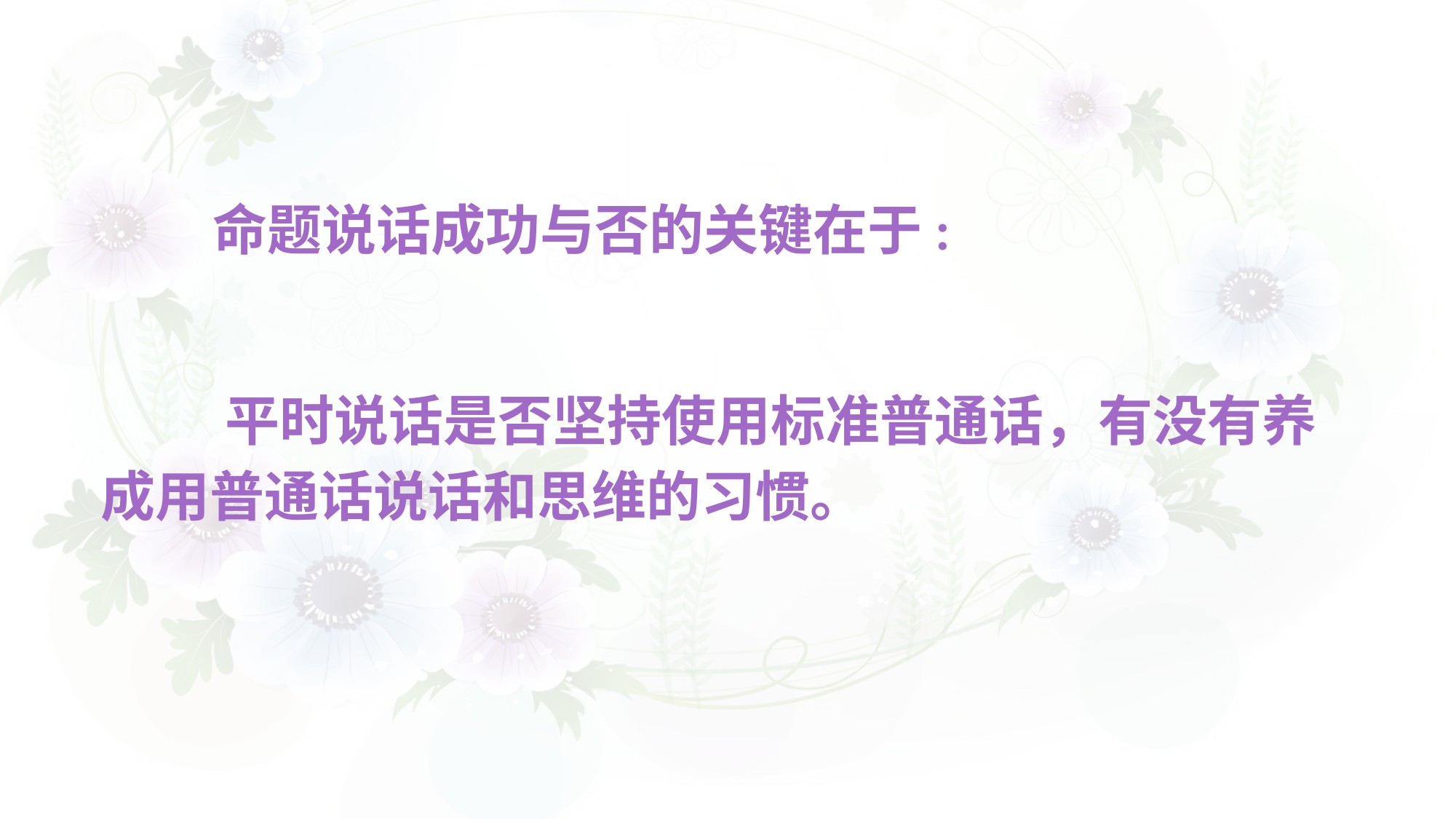

命题说话成功与否的关键在于:

         平时说话是否坚持使用标准普通话，有没有养成用普通话说话和思维的习惯。